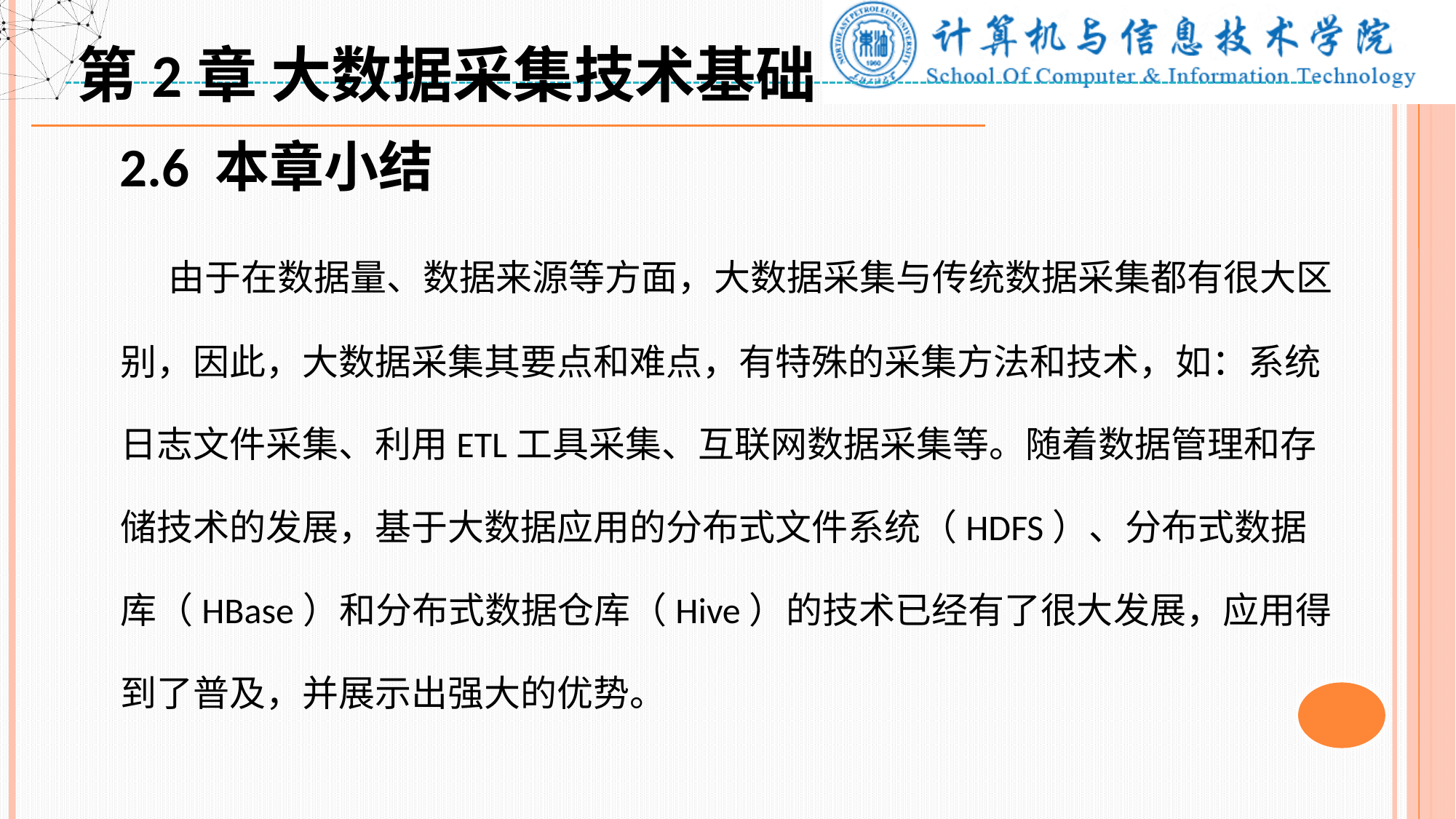

第2章 大数据采集技术基础
2.6 本章小结
    由于在数据量、数据来源等方面，大数据采集与传统数据采集都有很大区别，因此，大数据采集其要点和难点，有特殊的采集方法和技术，如：系统日志文件采集、利用ETL工具采集、互联网数据采集等。随着数据管理和存储技术的发展，基于大数据应用的分布式文件系统（HDFS）、分布式数据库（HBase）和分布式数据仓库（Hive）的技术已经有了很大发展，应用得到了普及，并展示出强大的优势。